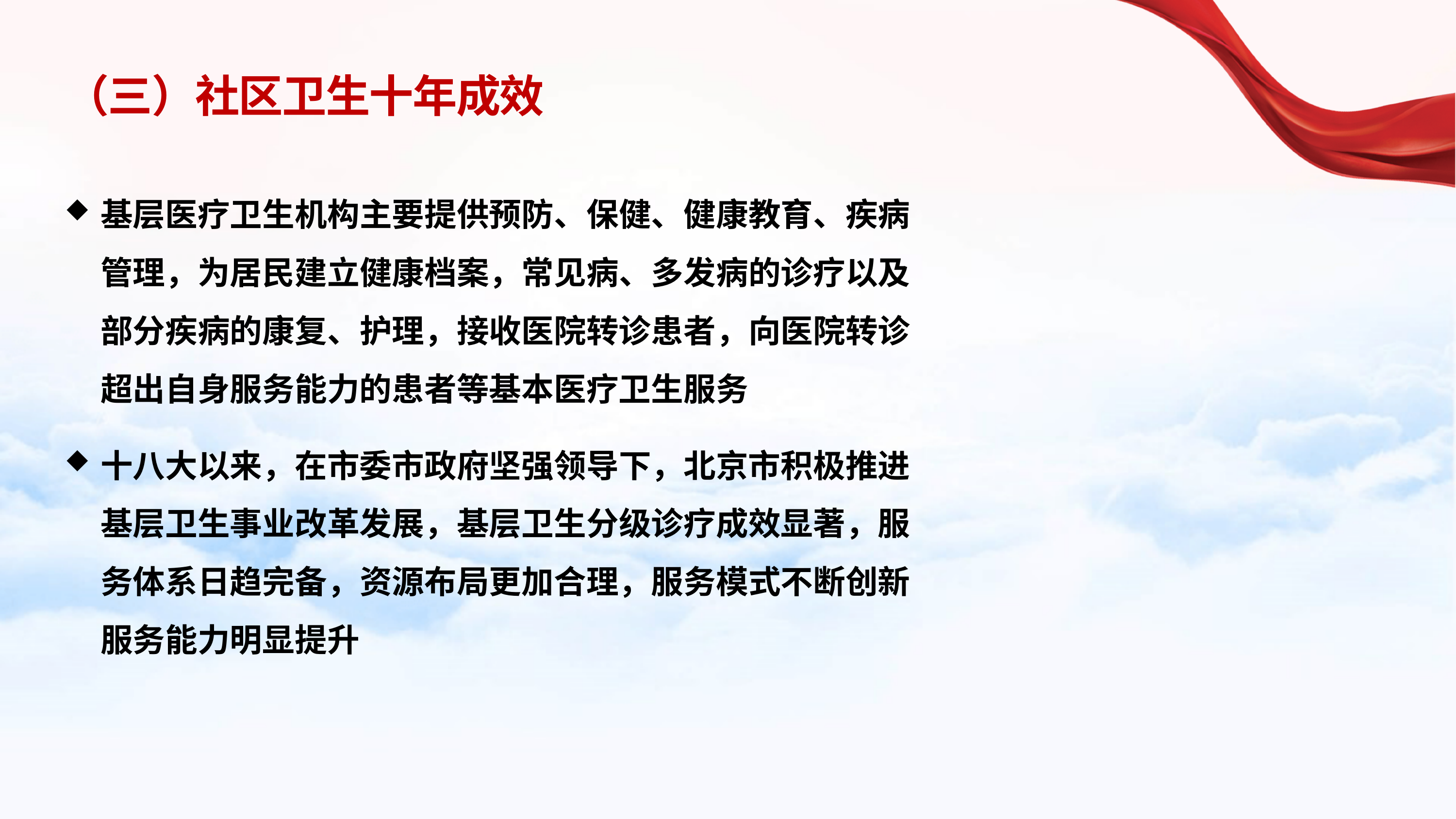

# （三）社区卫生十年成效
基层医疗卫生机构主要提供预防、保健、健康教育、疾病管理，为居民建立健康档案，常见病、多发病的诊疗以及部分疾病的康复、护理，接收医院转诊患者，向医院转诊超出自身服务能力的患者等基本医疗卫生服务
十八大以来，在市委市政府坚强领导下，北京市积极推进基层卫生事业改革发展，基层卫生分级诊疗成效显著，服务体系日趋完备，资源布局更加合理，服务模式不断创新服务能力明显提升